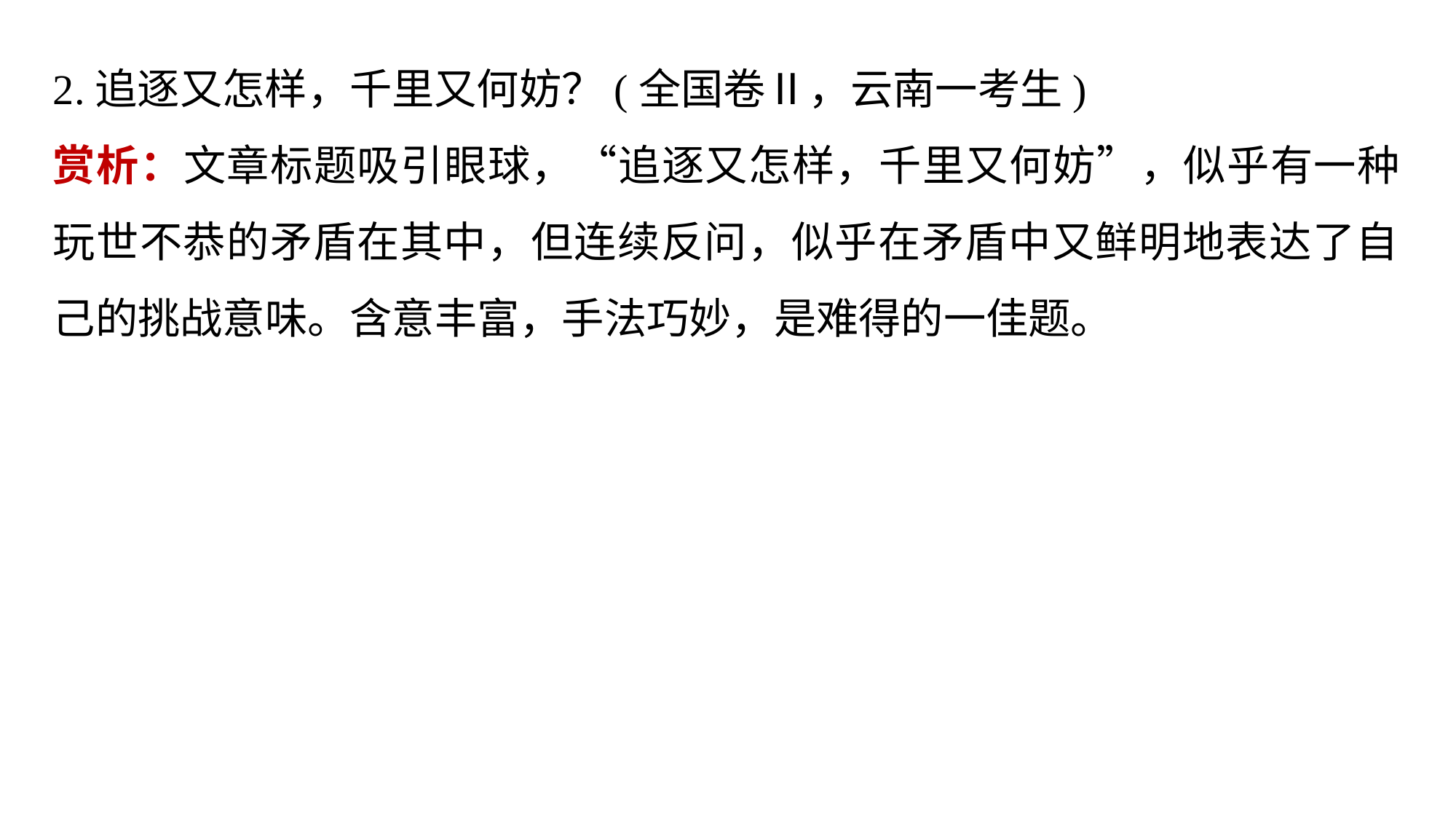

2.追逐又怎样，千里又何妨？(全国卷Ⅱ，云南一考生)
赏析：文章标题吸引眼球，“追逐又怎样，千里又何妨”，似乎有一种玩世不恭的矛盾在其中，但连续反问，似乎在矛盾中又鲜明地表达了自己的挑战意味。含意丰富，手法巧妙，是难得的一佳题。